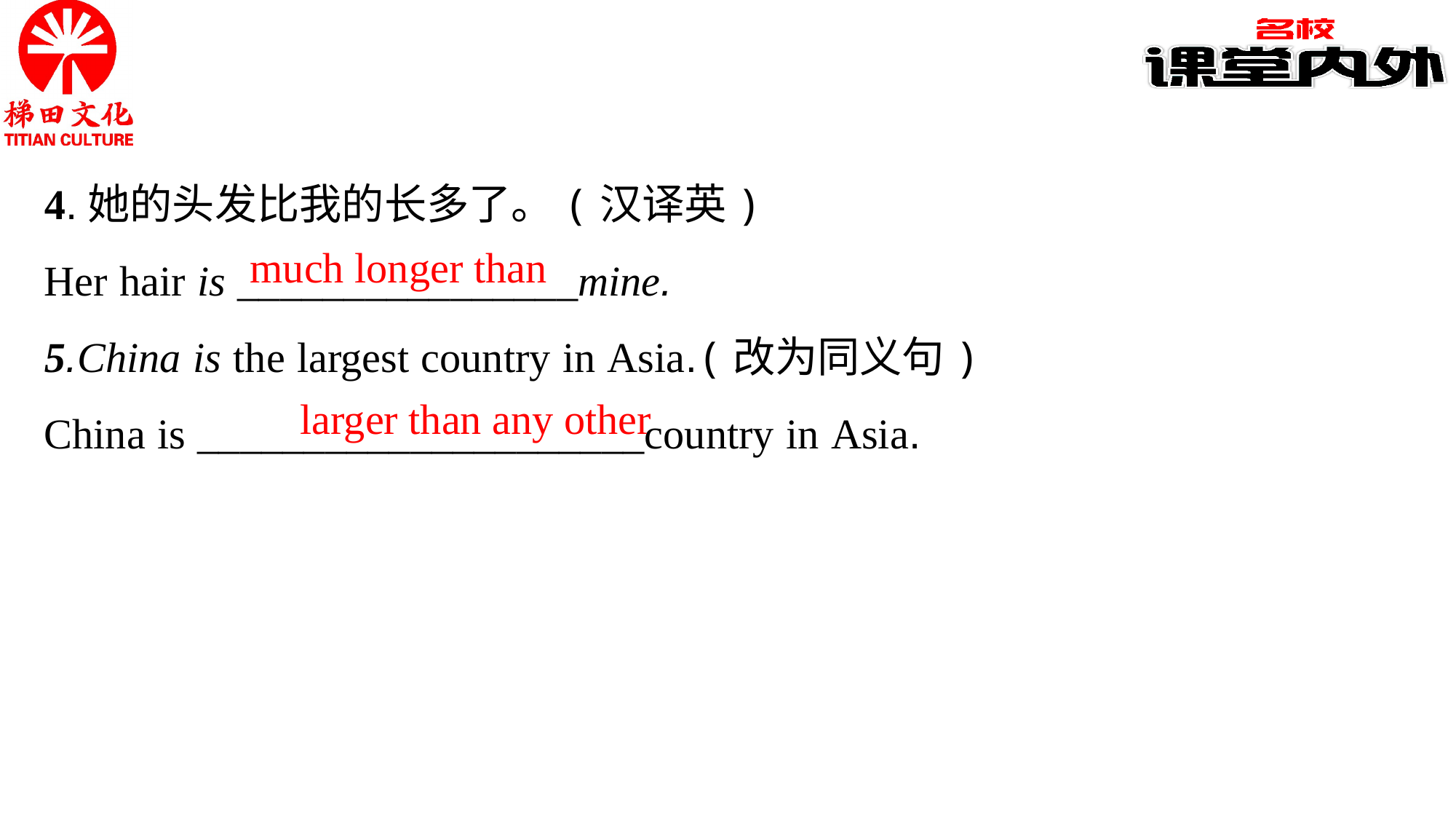

4.她的头发比我的长多了。(汉译英)
Her hair is ________________mine.
5.China is the largest country in Asia.(改为同义句)
China is _____________________country in Asia.
much longer than
larger than any other